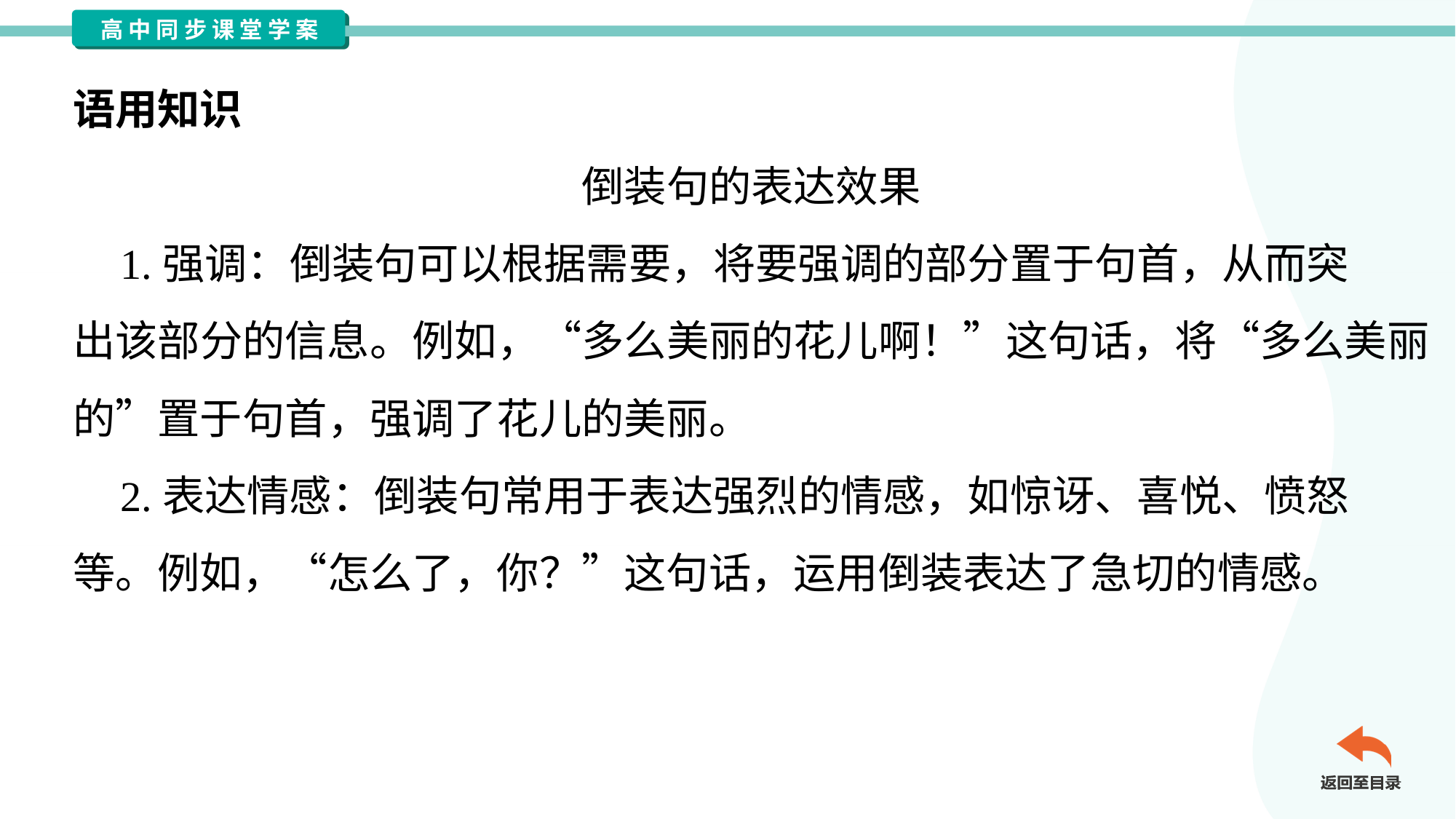

语用知识
倒装句的表达效果
    1.强调：倒装句可以根据需要，将要强调的部分置于句首，从而突
出该部分的信息。例如，“多么美丽的花儿啊！”这句话，将“多么美丽
的”置于句首，强调了花儿的美丽。
    2.表达情感：倒装句常用于表达强烈的情感，如惊讶、喜悦、愤怒
等。例如，“怎么了，你？”这句话，运用倒装表达了急切的情感。